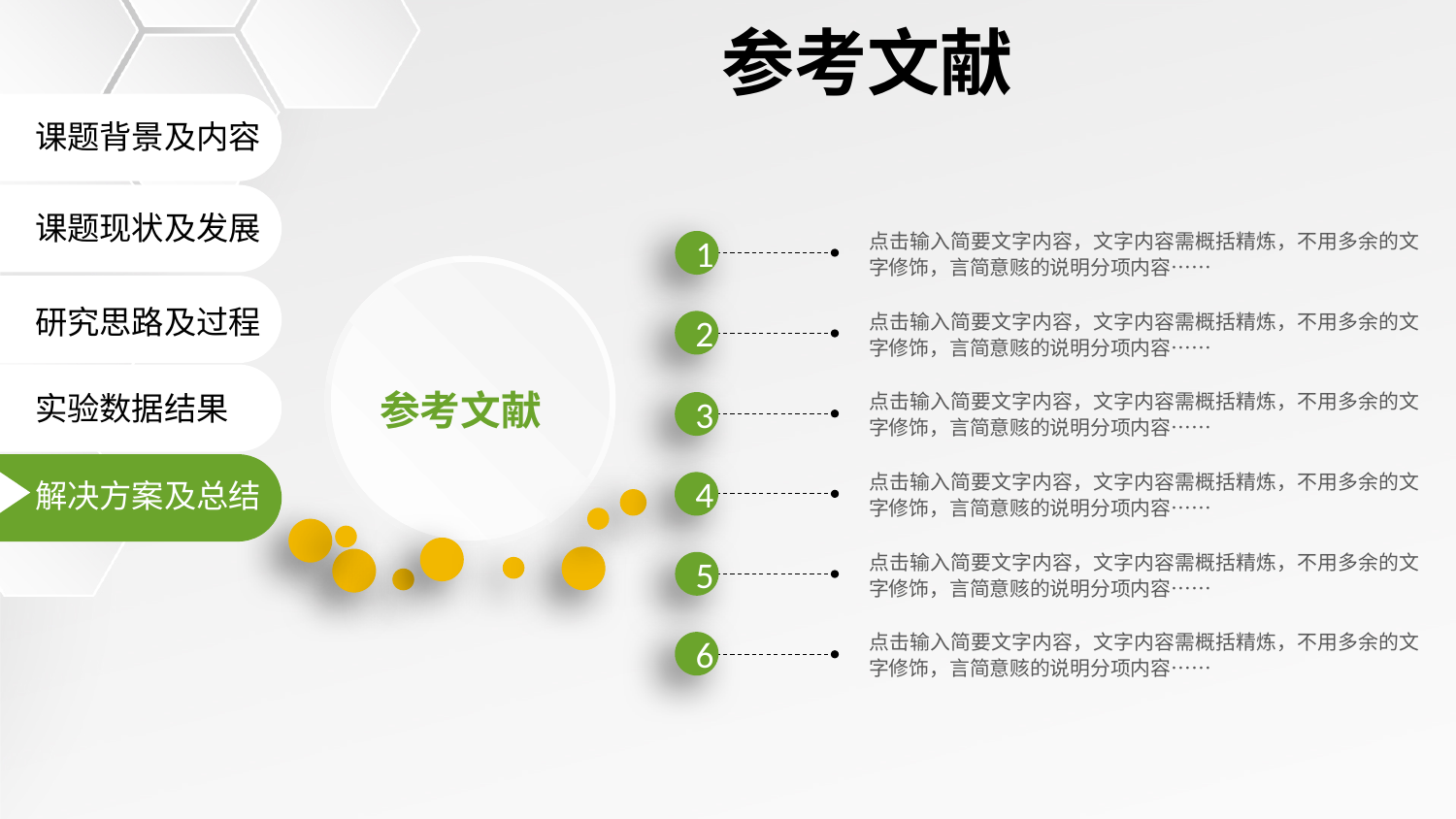

参考文献

课题背景及内容

课题现状及发展
点击输入简要文字内容，文字内容需概括精炼，不用多余的文字修饰，言简意赅的说明分项内容……
1

研究思路及过程
点击输入简要文字内容，文字内容需概括精炼，不用多余的文字修饰，言简意赅的说明分项内容……
2

实验数据结果
参考文献
点击输入简要文字内容，文字内容需概括精炼，不用多余的文字修饰，言简意赅的说明分项内容……
3

点击输入简要文字内容，文字内容需概括精炼，不用多余的文字修饰，言简意赅的说明分项内容……
解决方案及总结
4

点击输入简要文字内容，文字内容需概括精炼，不用多余的文字修饰，言简意赅的说明分项内容……

5

点击输入简要文字内容，文字内容需概括精炼，不用多余的文字修饰，言简意赅的说明分项内容……
6